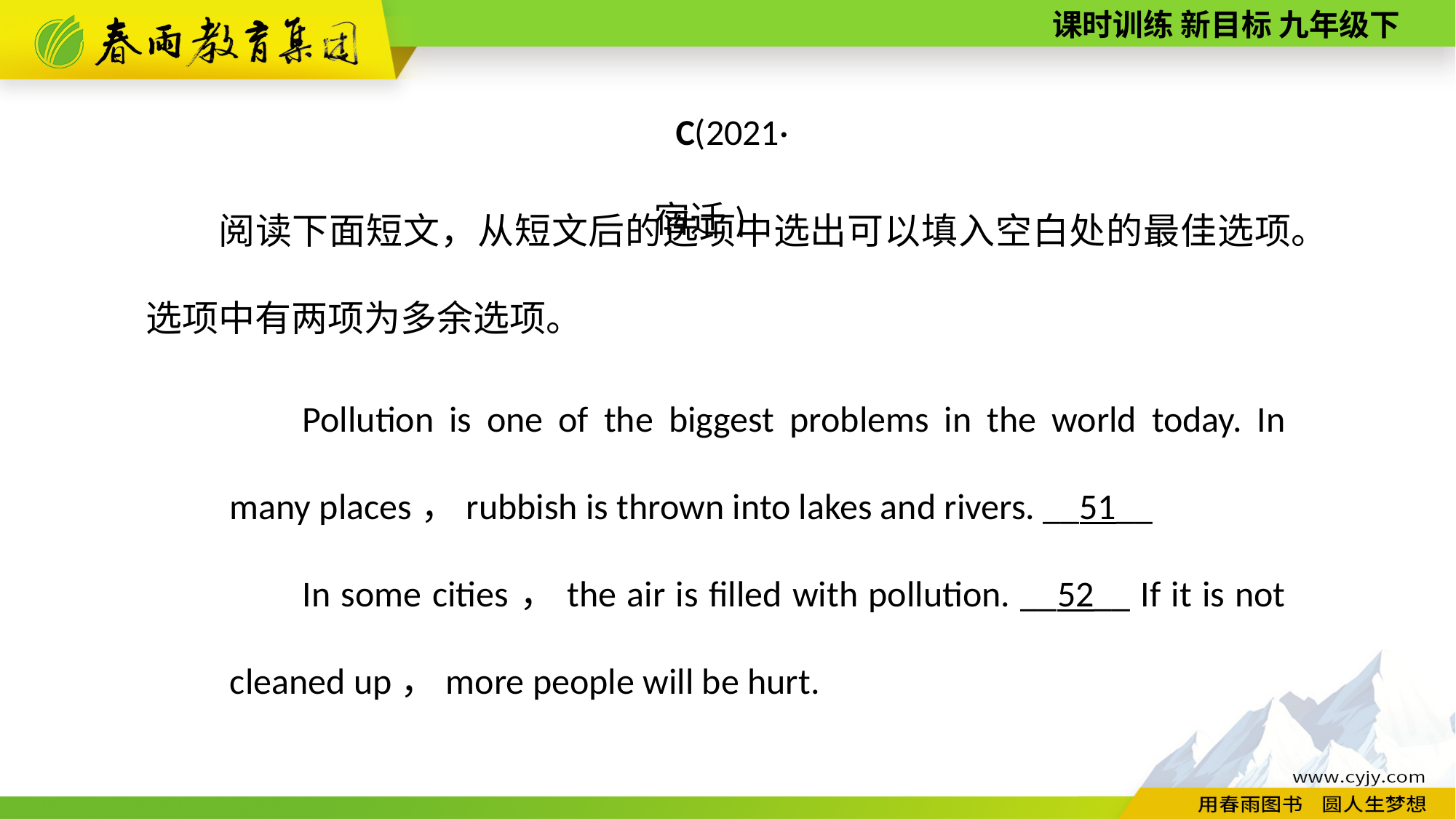

C(2021·宿迁)
阅读下面短文，从短文后的选项中选出可以填入空白处的最佳选项。选项中有两项为多余选项。
Pollution is one of the biggest problems in the world today. In many places，rubbish is thrown into lakes and rivers. __51__
In some cities，the air is filled with pollution. __52__ If it is not cleaned up，more people will be hurt.